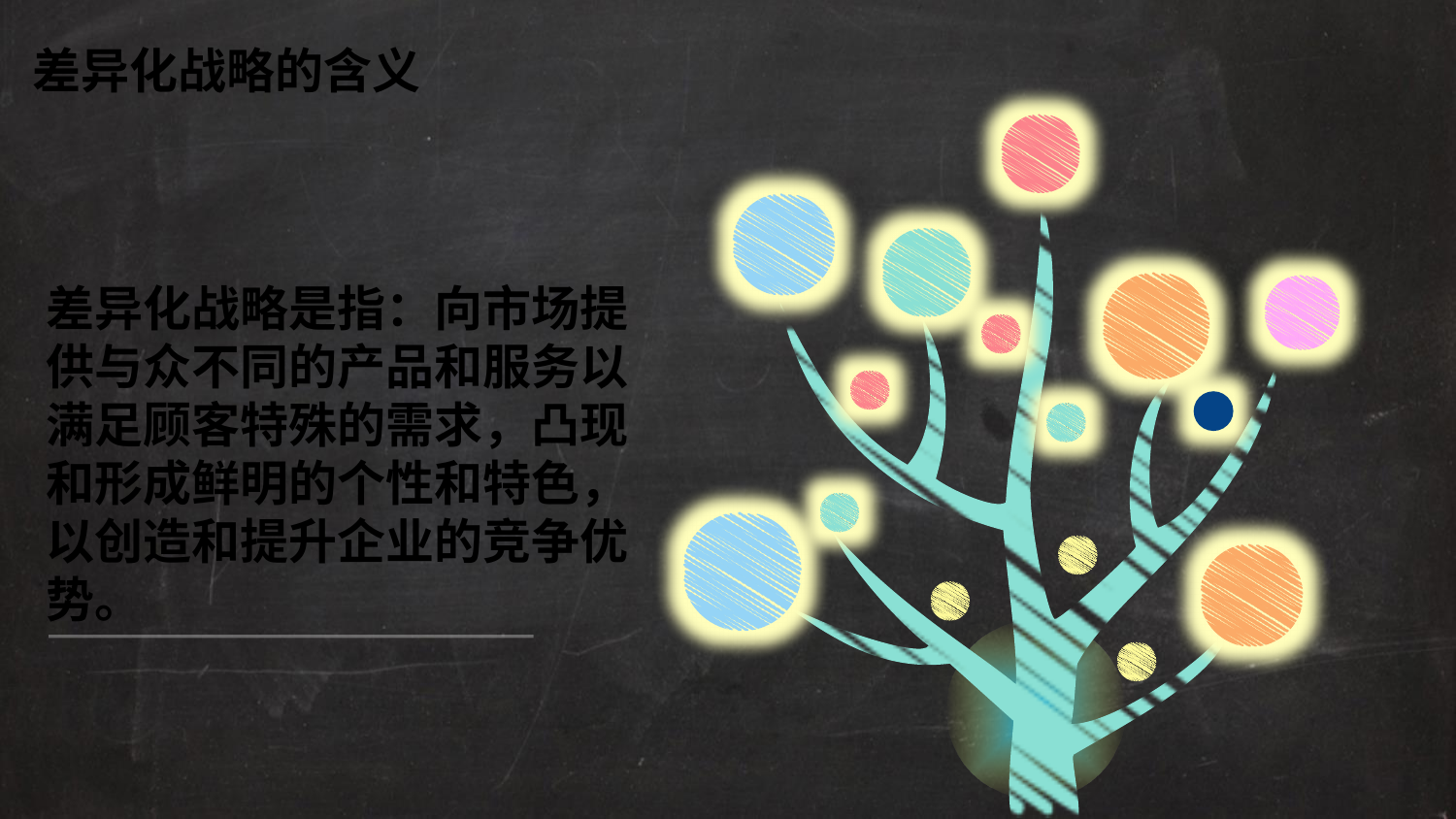

差异化战略的含义

差异化战略是指：向市场提供与众不同的产品和服务以满足顾客特殊的需求，凸现和形成鲜明的个性和特色，以创造和提升企业的竞争优势。